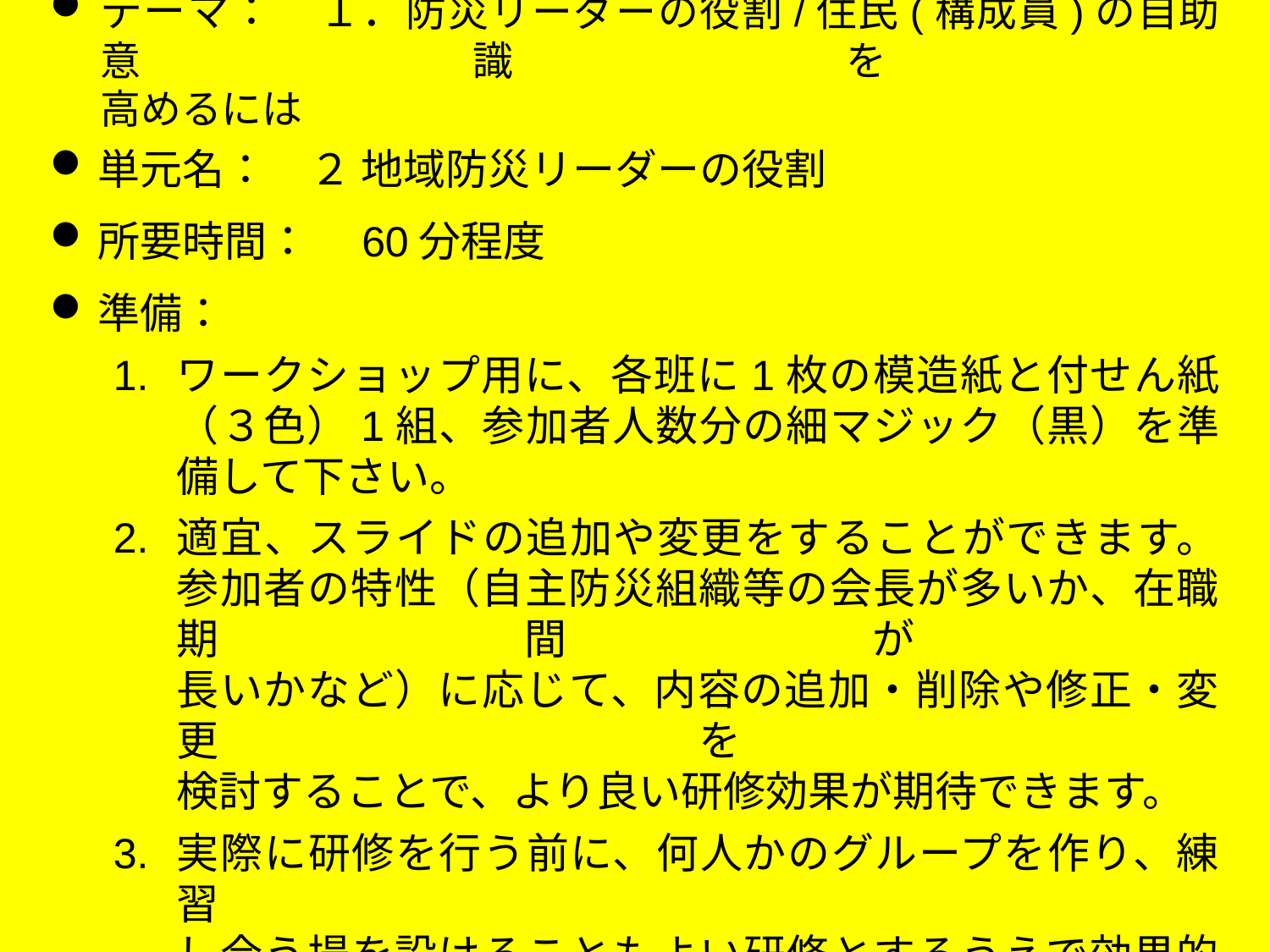

【本教材について】
テーマ：　１．防災リーダーの役割/住民(構成員)の自助意識を
高めるには
単元名：　２ 地域防災リーダーの役割
所要時間：　60分程度
準備：
ワークショップ用に、各班に1枚の模造紙と付せん紙（３色）1組、参加者人数分の細マジック（黒）を準備して下さい。
適宜、スライドの追加や変更をすることができます。参加者の特性（自主防災組織等の会長が多いか、在職期間が
長いかなど）に応じて、内容の追加・削除や修正・変更を
検討することで、より良い研修効果が期待できます。
実際に研修を行う前に、何人かのグループを作り、練習
し合う場を設けることもよい研修とするうえで効果的です。